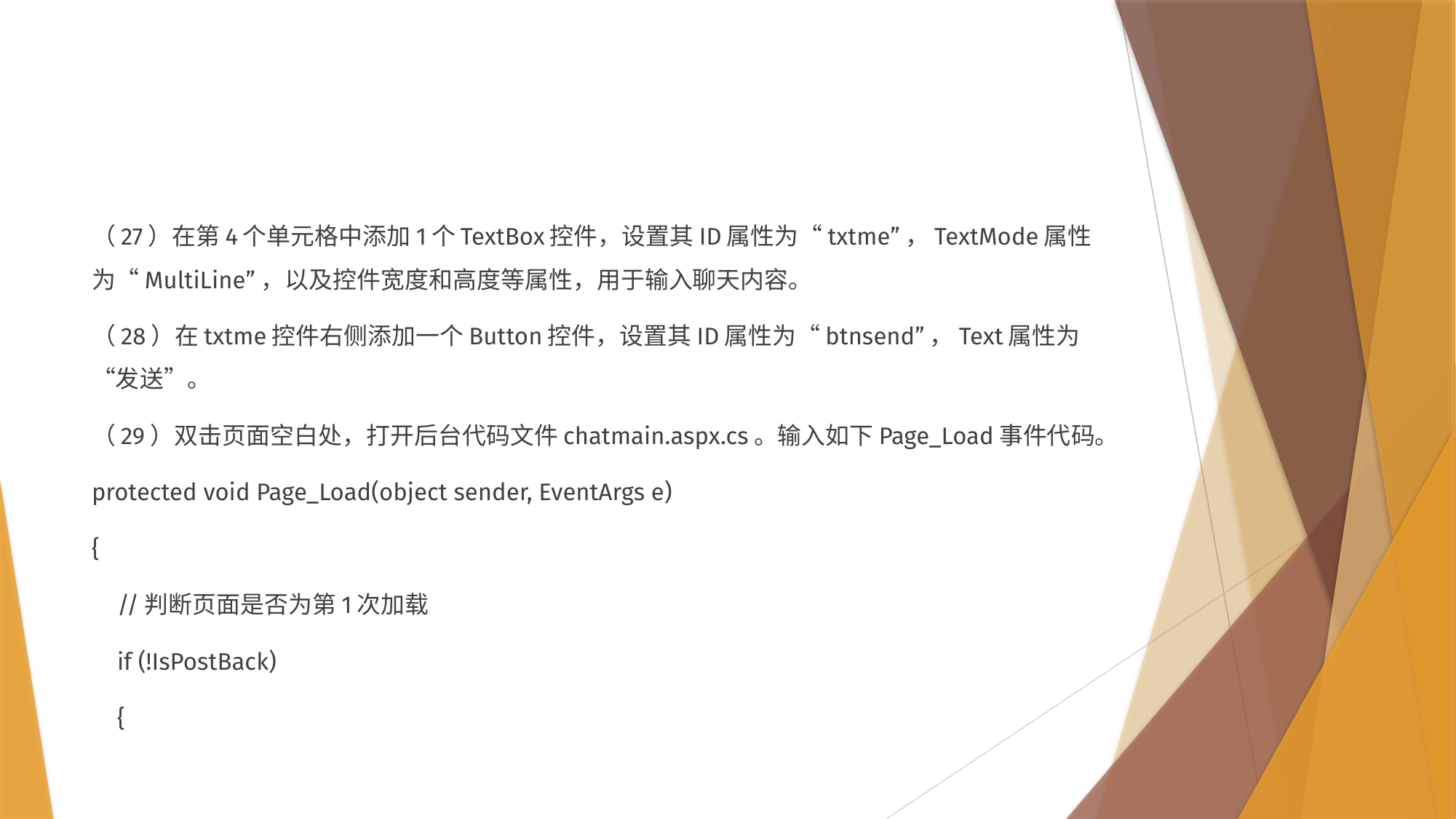

#
（27）在第4个单元格中添加1个TextBox控件，设置其ID属性为“txtme”，TextMode属性为“MultiLine”，以及控件宽度和高度等属性，用于输入聊天内容。
（28）在txtme控件右侧添加一个Button控件，设置其ID属性为“btnsend”，Text属性为“发送”。
（29）双击页面空白处，打开后台代码文件chatmain.aspx.cs。输入如下Page_Load事件代码。
protected void Page_Load(object sender, EventArgs e)
{
    //判断页面是否为第1次加载
    if (!IsPostBack)
    {